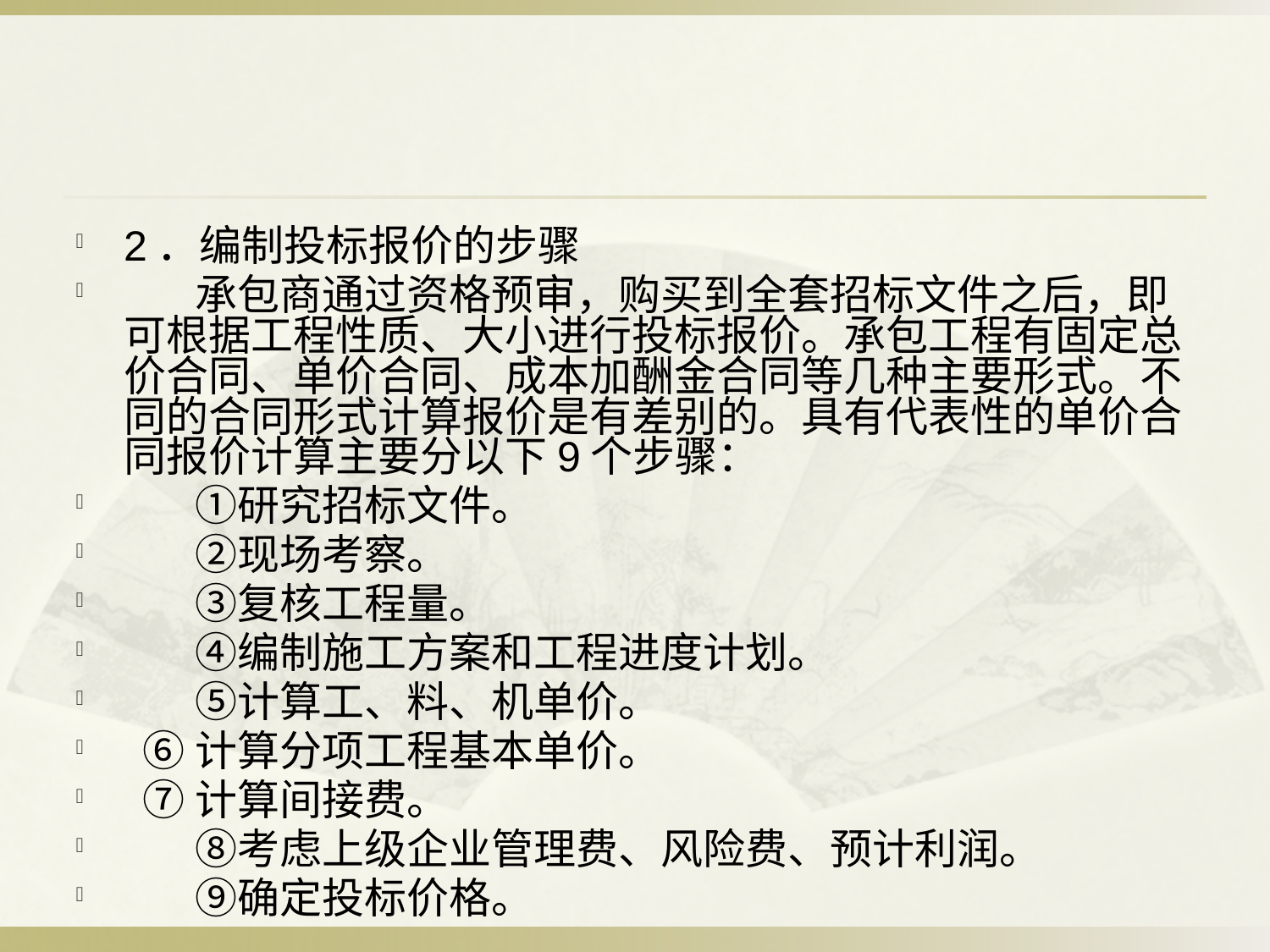

#
2．编制投标报价的步骤
  　承包商通过资格预审，购买到全套招标文件之后，即可根据工程性质、大小进行投标报价。承包工程有固定总价合同、单价合同、成本加酬金合同等几种主要形式。不同的合同形式计算报价是有差别的。具有代表性的单价合同报价计算主要分以下9个步骤：
 　 ①研究招标文件。
 　 ②现场考察。
 　 ③复核工程量。
 　 ④编制施工方案和工程进度计划。
 　 ⑤计算工、料、机单价。
  ⑥计算分项工程基本单价。
  ⑦计算间接费。
 　 ⑧考虑上级企业管理费、风险费、预计利润。
 　 ⑨确定投标价格。